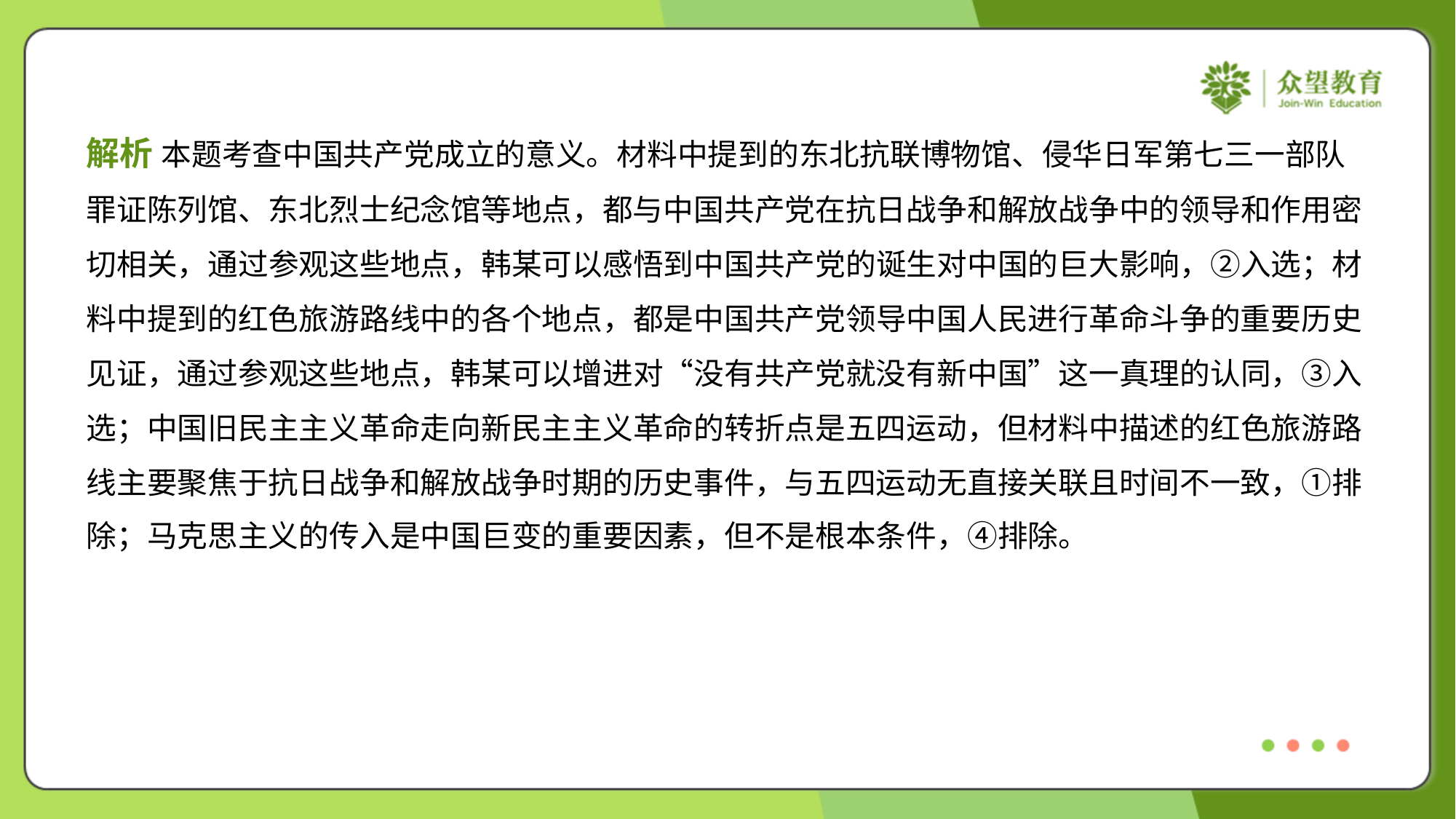

解析 本题考查中国共产党成立的意义。材料中提到的东北抗联博物馆、侵华日军第七三一部队
罪证陈列馆、东北烈士纪念馆等地点，都与中国共产党在抗日战争和解放战争中的领导和作用密
切相关，通过参观这些地点，韩某可以感悟到中国共产党的诞生对中国的巨大影响，②入选；材
料中提到的红色旅游路线中的各个地点，都是中国共产党领导中国人民进行革命斗争的重要历史
见证，通过参观这些地点，韩某可以增进对“没有共产党就没有新中国”这一真理的认同，③入
选；中国旧民主主义革命走向新民主主义革命的转折点是五四运动，但材料中描述的红色旅游路
线主要聚焦于抗日战争和解放战争时期的历史事件，与五四运动无直接关联且时间不一致，①排
除；马克思主义的传入是中国巨变的重要因素，但不是根本条件，④排除。